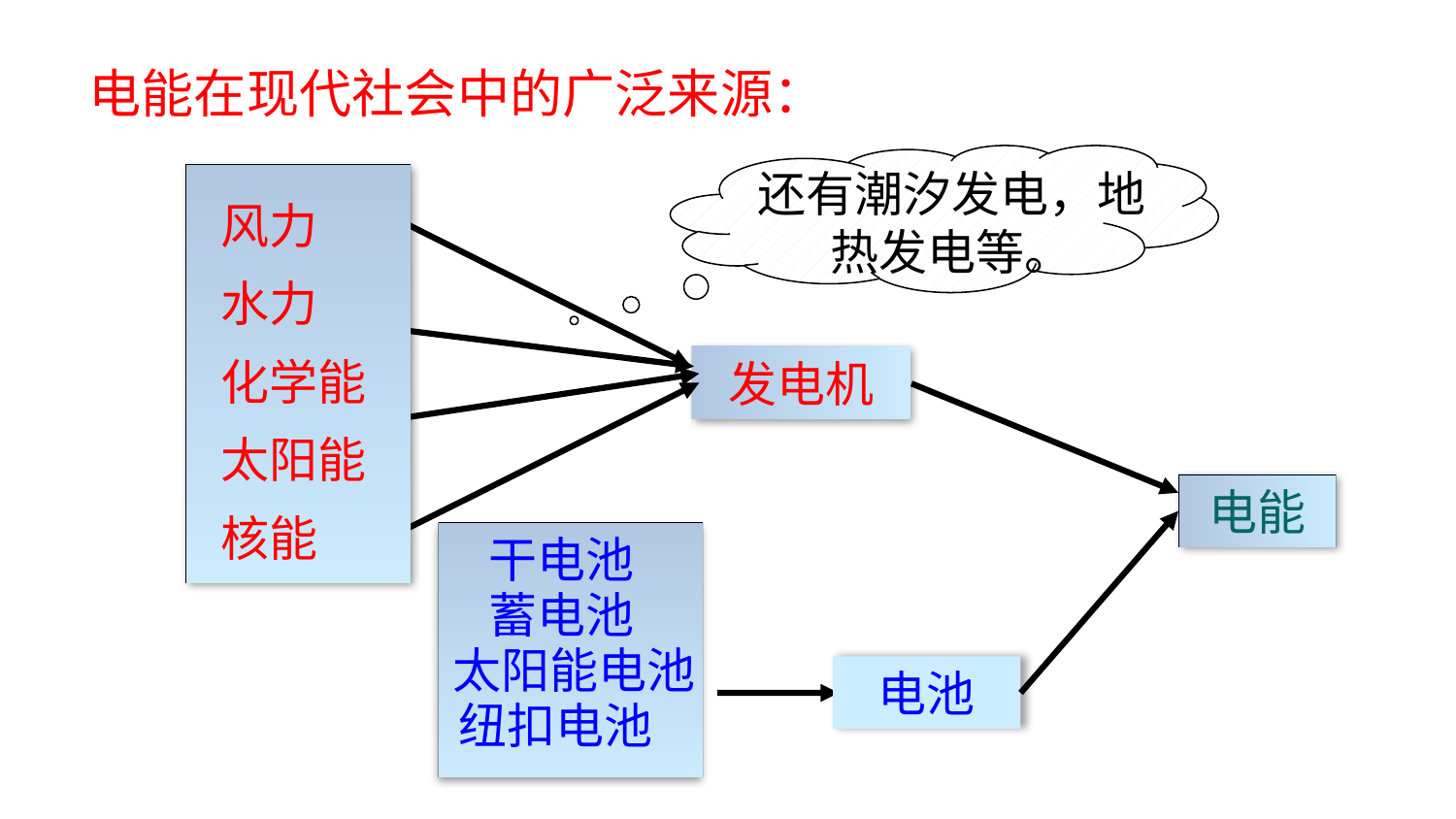

电能在现代社会中的广泛来源：

还有潮汐发电，地热发电等。

风力

水力
化学能
太阳能
核能
发电机

电能

干电池
蓄电池
太阳能电池
纽扣电池

电池